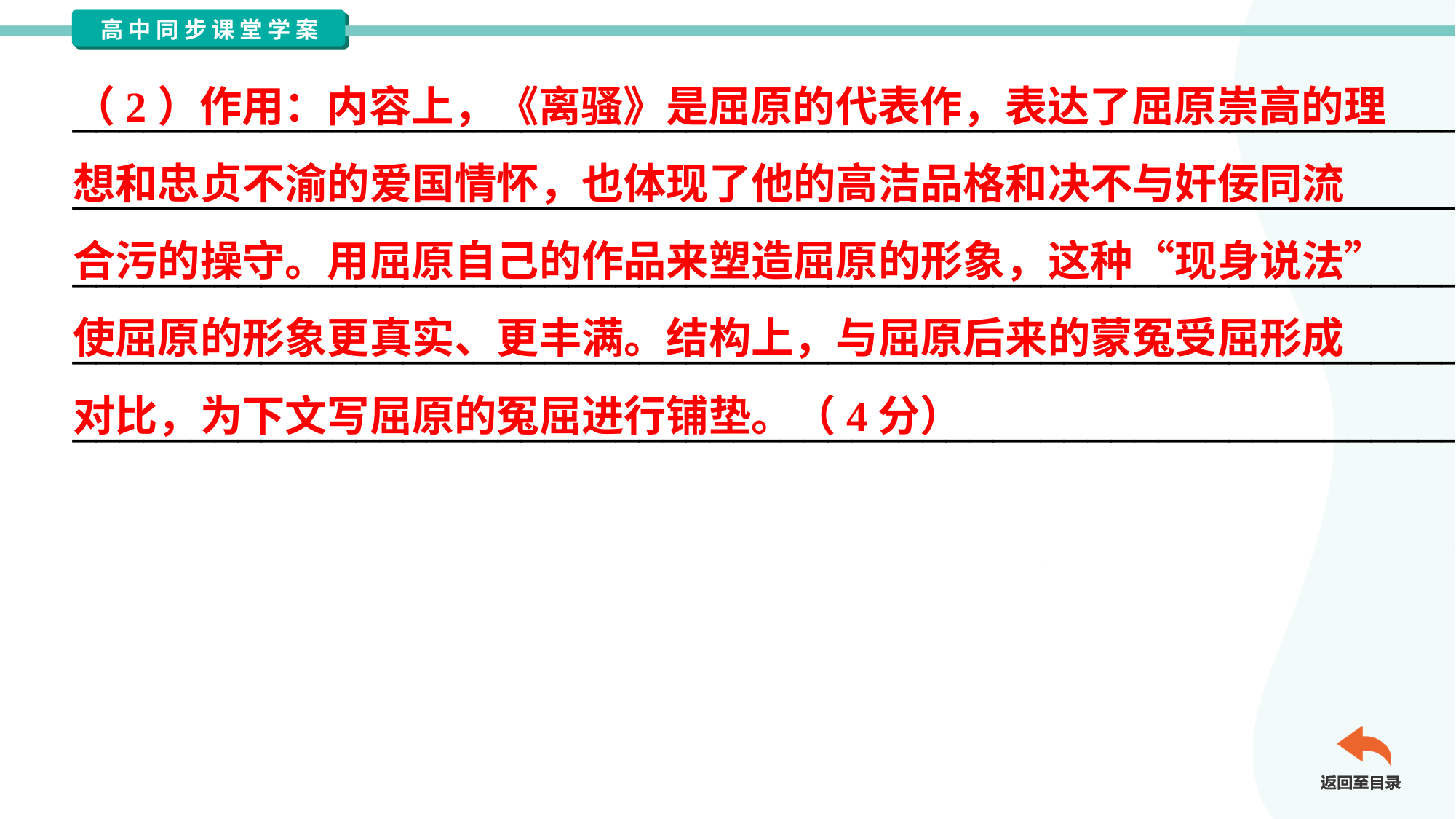

（2）作用：内容上，《离骚》是屈原的代表作，表达了屈原崇高的理
想和忠贞不渝的爱国情怀，也体现了他的高洁品格和决不与奸佞同流
合污的操守。用屈原自己的作品来塑造屈原的形象，这种“现身说法”
使屈原的形象更真实、更丰满。结构上，与屈原后来的蒙冤受屈形成
对比，为下文写屈原的冤屈进行铺垫。（4分）
_____________________________________________________________
_____________________________________________________________
_____________________________________________________________
_____________________________________________________________
_____________________________________________________________